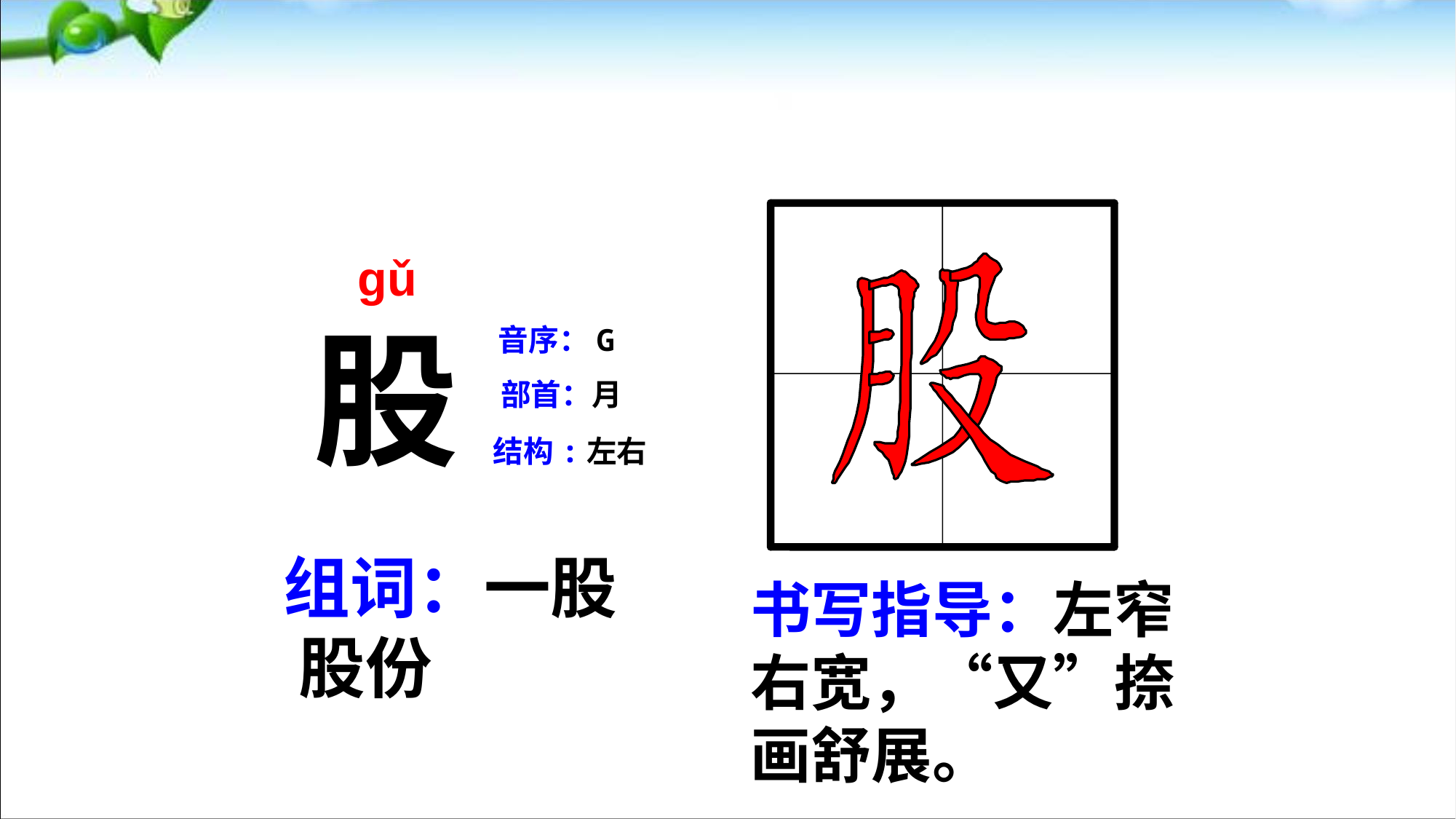

gǔ

股
音序：G

部首：月

结构:左右
组词：一股  股份
书写指导：左窄右宽，“又”捺画舒展。